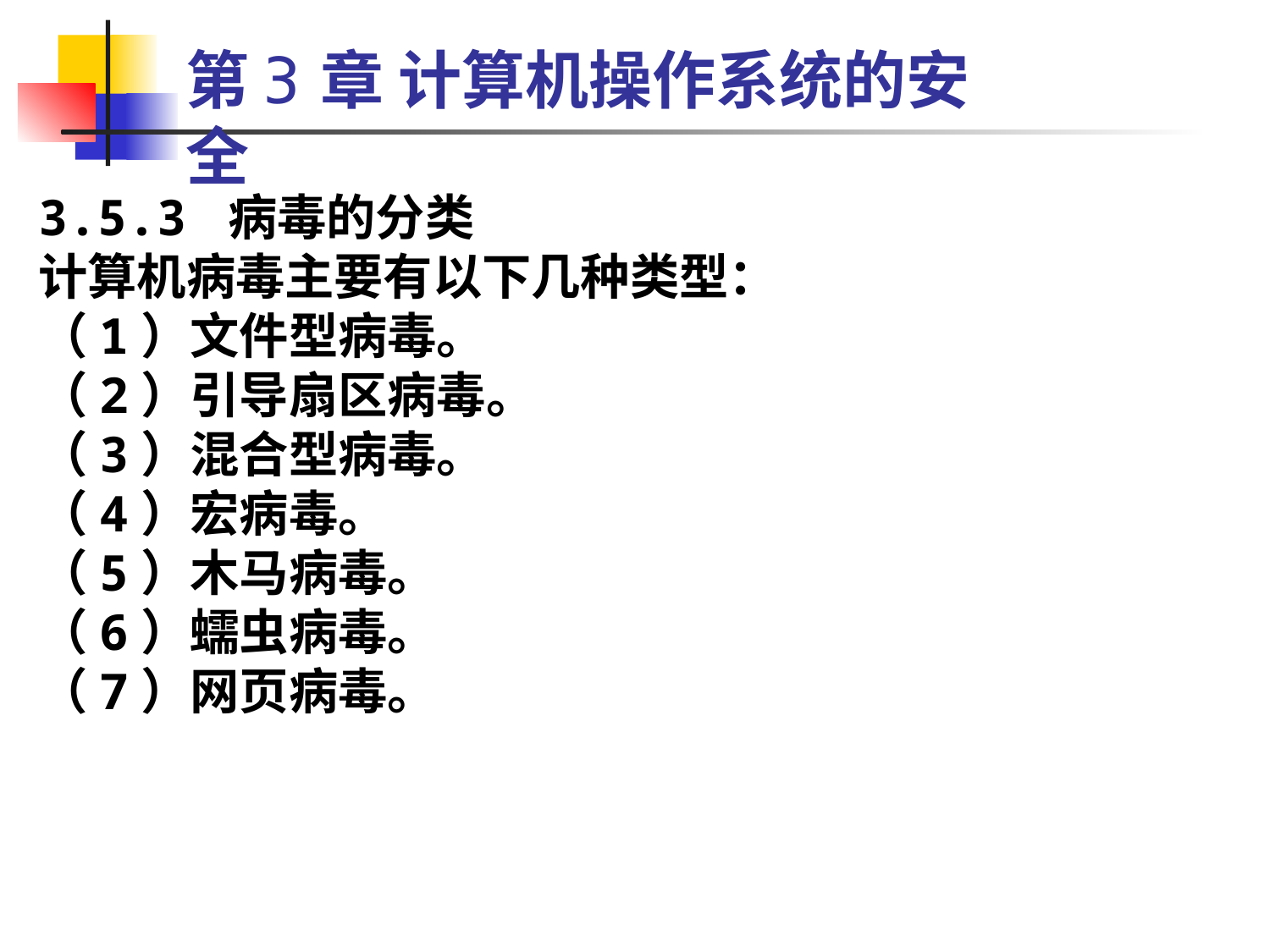

第3章 计算机操作系统的安全
3.5.3 病毒的分类
计算机病毒主要有以下几种类型：
（1）文件型病毒。
（2）引导扇区病毒。
（3）混合型病毒。
（4）宏病毒。
（5）木马病毒。
（6）蠕虫病毒。
（7）网页病毒。